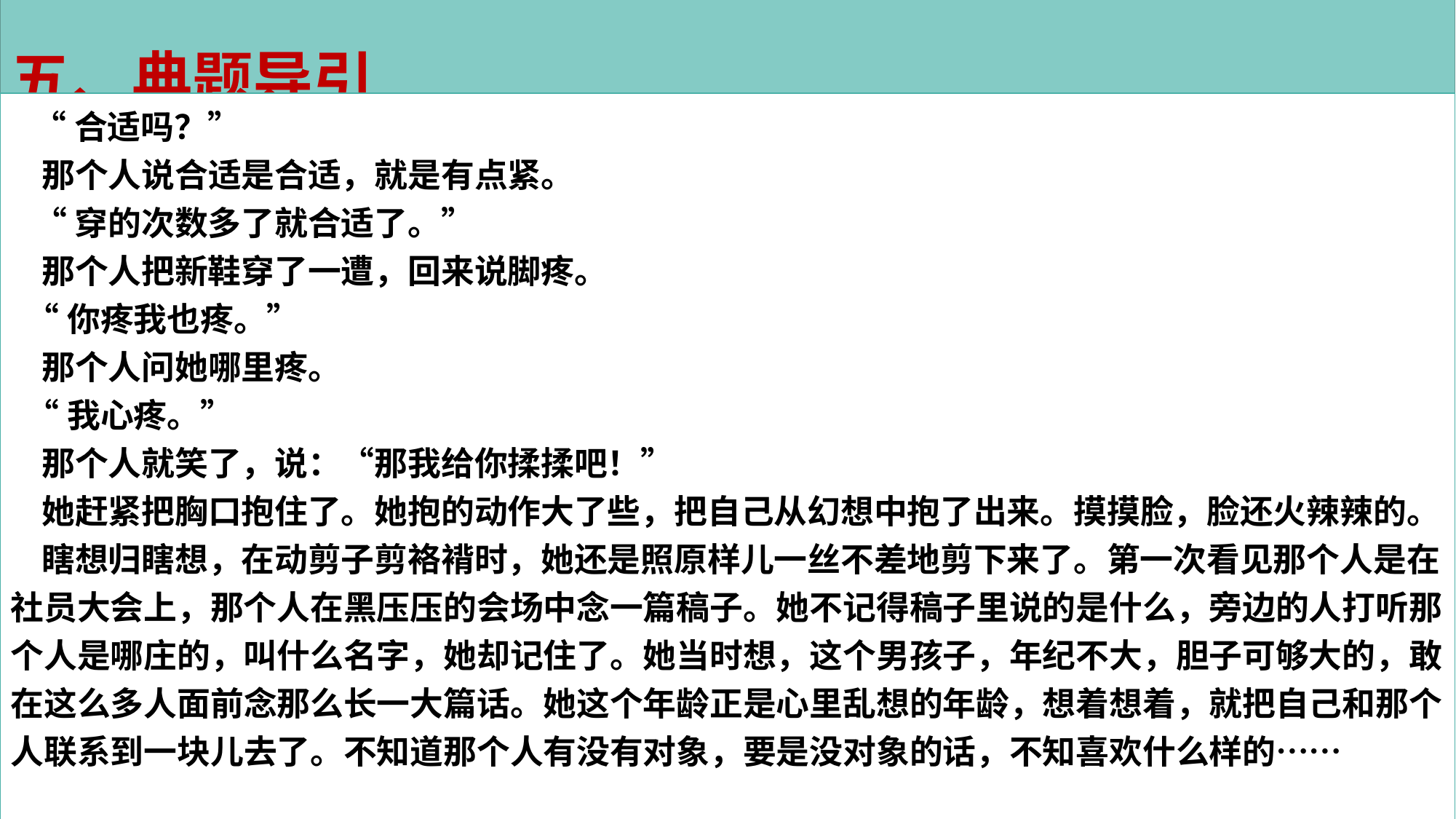

五、典题导引

   “合适吗？”
   那个人说合适是合适，就是有点紧。
   “穿的次数多了就合适了。”
   那个人把新鞋穿了一遭，回来说脚疼。
  “你疼我也疼。”
   那个人问她哪里疼。
  “我心疼。”
   那个人就笑了，说：“那我给你揉揉吧！”
   她赶紧把胸口抱住了。她抱的动作大了些，把自己从幻想中抱了出来。摸摸脸，脸还火辣辣的。
   瞎想归瞎想，在动剪子剪袼褙时，她还是照原样儿一丝不差地剪下来了。第一次看见那个人是在社员大会上，那个人在黑压压的会场中念一篇稿子。她不记得稿子里说的是什么，旁边的人打听那个人是哪庄的，叫什么名字，她却记住了。她当时想，这个男孩子，年纪不大，胆子可够大的，敢在这么多人面前念那么长一大篇话。她这个年龄正是心里乱想的年龄，想着想着，就把自己和那个人联系到一块儿去了。不知道那个人有没有对象，要是没对象的话，不知喜欢什么样的……